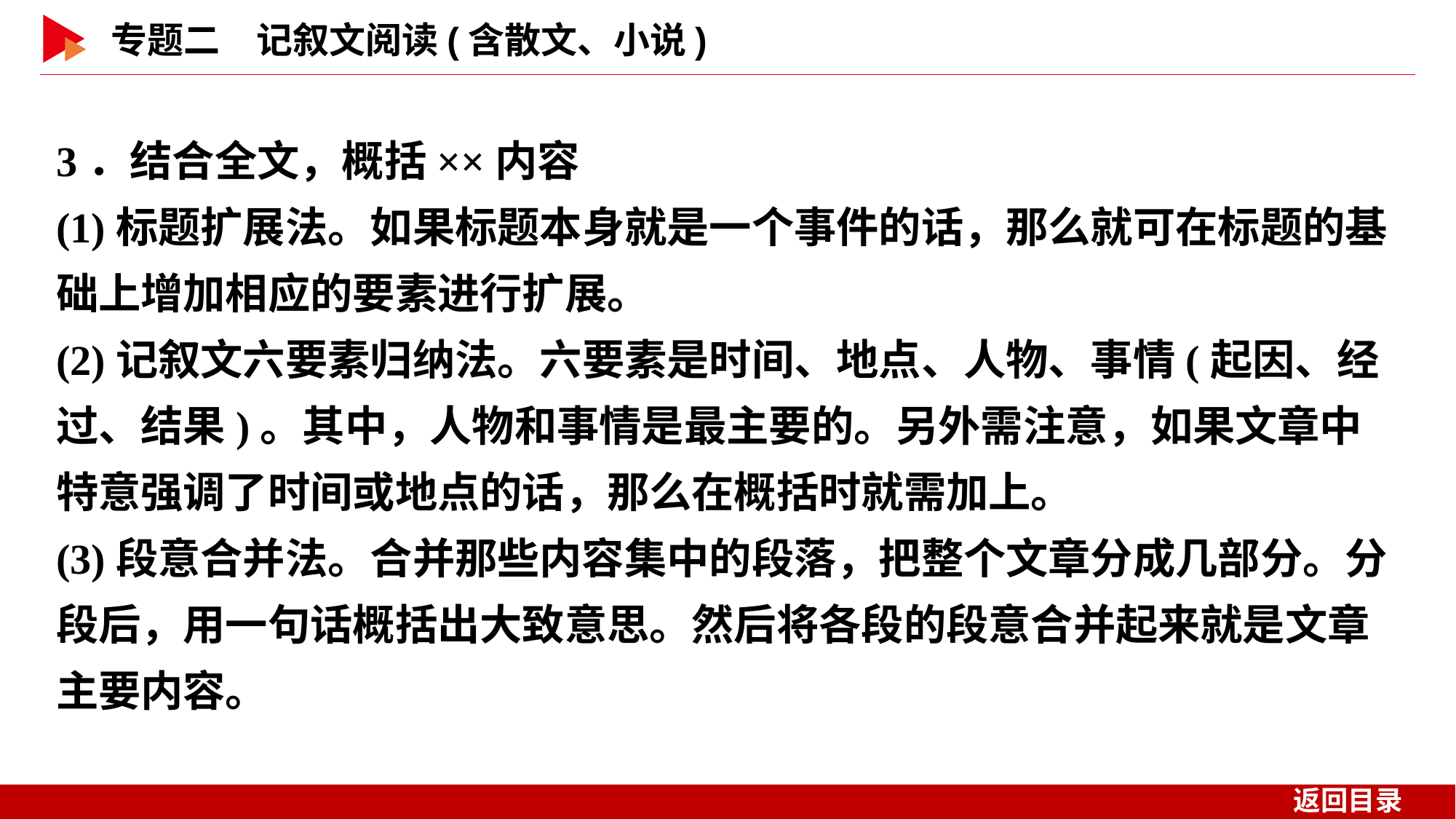

3．结合全文，概括××内容
(1)标题扩展法。如果标题本身就是一个事件的话，那么就可在标题的基础上增加相应的要素进行扩展。
(2)记叙文六要素归纳法。六要素是时间、地点、人物、事情(起因、经过、结果)。其中，人物和事情是最主要的。另外需注意，如果文章中特意强调了时间或地点的话，那么在概括时就需加上。
(3)段意合并法。合并那些内容集中的段落，把整个文章分成几部分。分段后，用一句话概括出大致意思。然后将各段的段意合并起来就是文章主要内容。